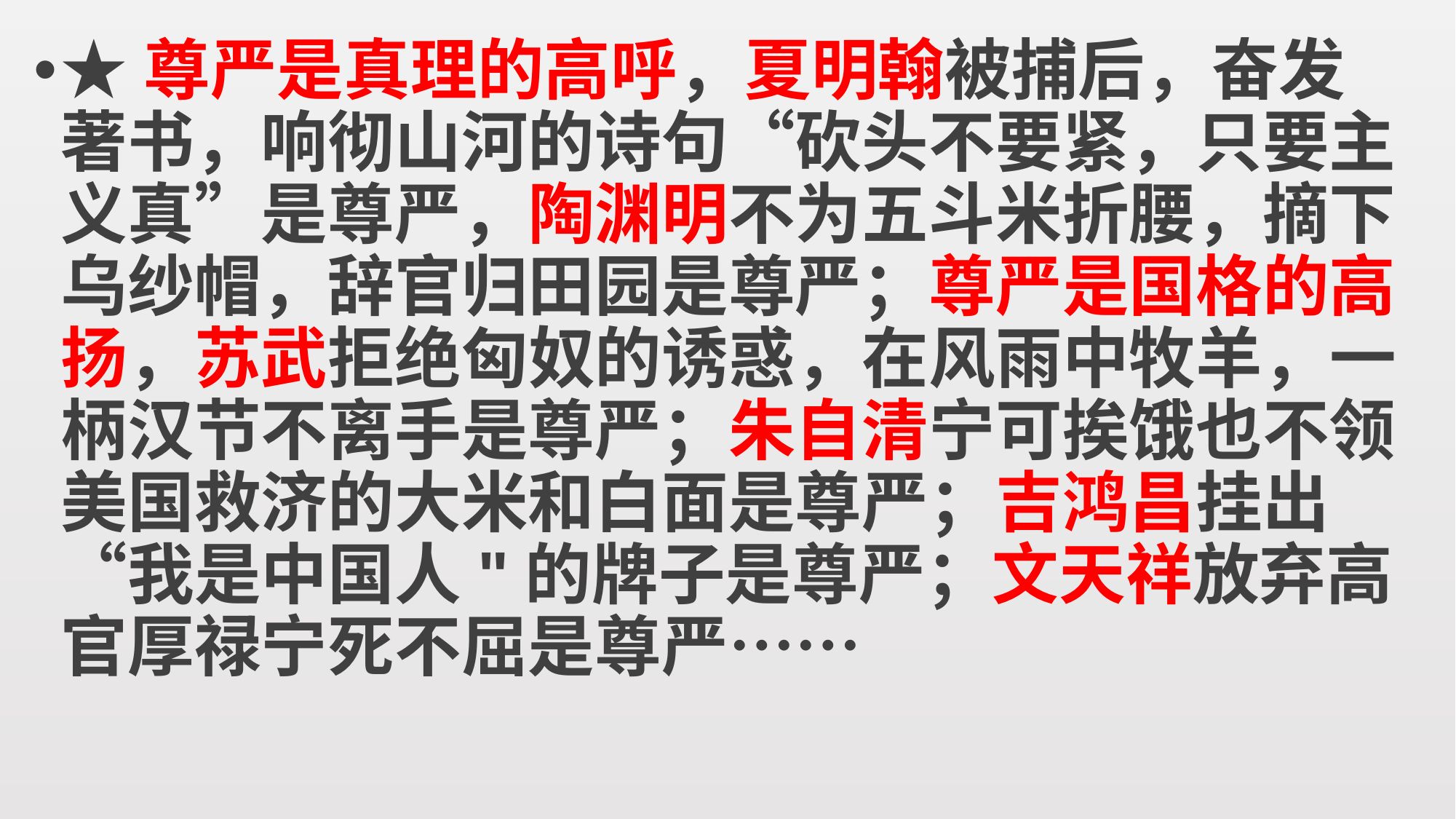

★尊严是真理的高呼，夏明翰被捕后，奋发著书，响彻山河的诗句“砍头不要紧，只要主义真”是尊严，陶渊明不为五斗米折腰，摘下乌纱帽，辞官归田园是尊严；尊严是国格的高扬，苏武拒绝匈奴的诱惑，在风雨中牧羊，一柄汉节不离手是尊严；朱自清宁可挨饿也不领美国救济的大米和白面是尊严；吉鸿昌挂出“我是中国人"的牌子是尊严；文天祥放弃高官厚禄宁死不屈是尊严……